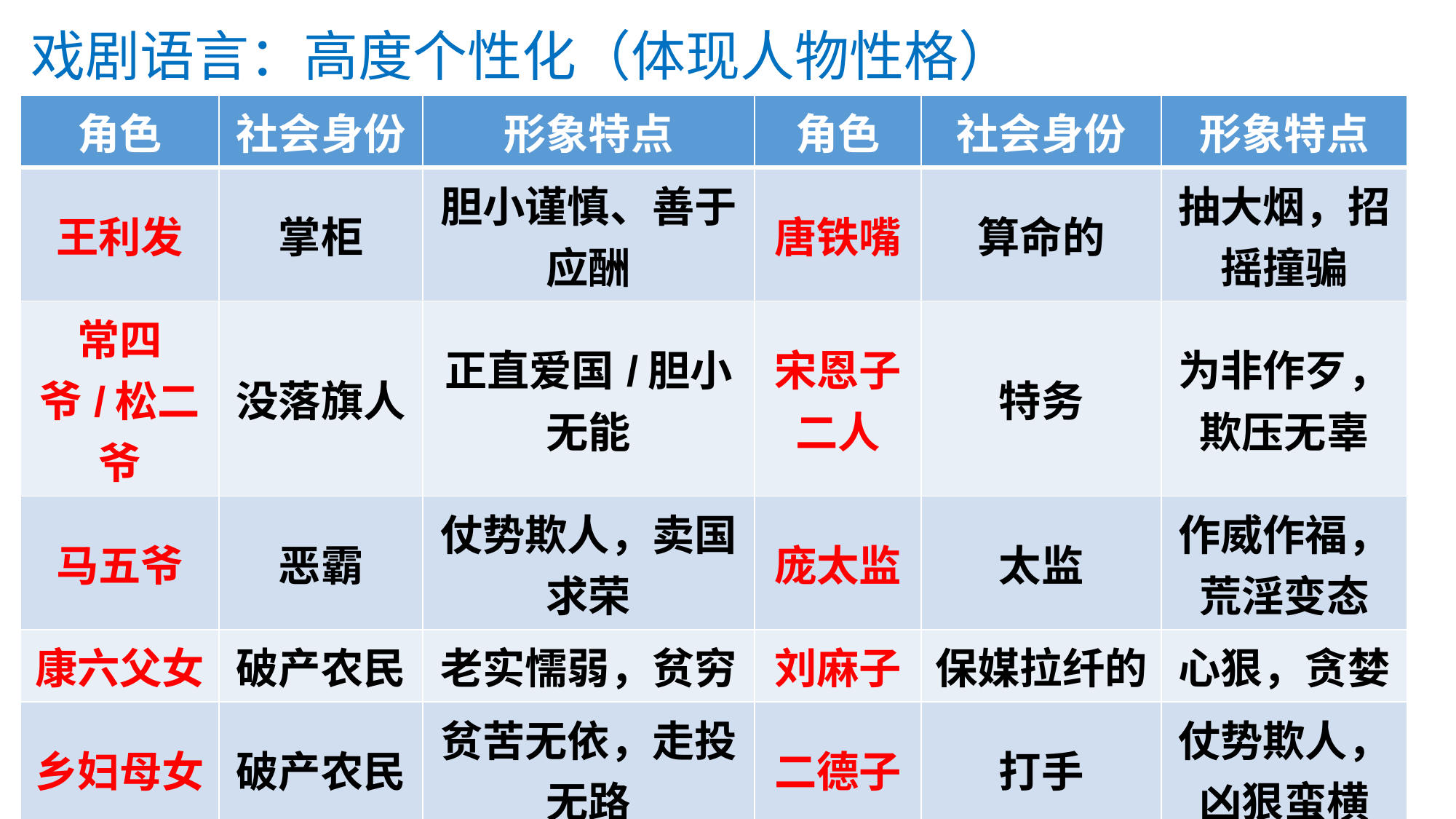

戏剧语言：高度个性化（体现人物性格）
| 角色 | 社会身份 | 形象特点 | 角色 | 社会身份 | 形象特点 |
| --- | --- | --- | --- | --- | --- |
| 王利发 | 掌柜 | 胆小谨慎、善于应酬 | 唐铁嘴 | 算命的 | 抽大烟，招摇撞骗 |
| 常四爷/松二爷 | 没落旗人 | 正直爱国/胆小无能 | 宋恩子二人 | 特务 | 为非作歹，欺压无辜 |
| 马五爷 | 恶霸 | 仗势欺人，卖国求荣 | 庞太监 | 太监 | 作威作福，荒淫变态 |
| 康六父女 | 破产农民 | 老实懦弱，贫穷 | 刘麻子 | 保媒拉纤的 | 心狠，贪婪 |
| 乡妇母女 | 破产农民 | 贫苦无依，走投无路 | 二德子 | 打手 | 仗势欺人，凶狠蛮横 |
| 秦仲义 | 实业家 | 自负，爱国 | 黄胖子 | 地痞头子 | 欺软怕硬 |
| 老人 | 小贩 | 无依无靠 |  |  |  |